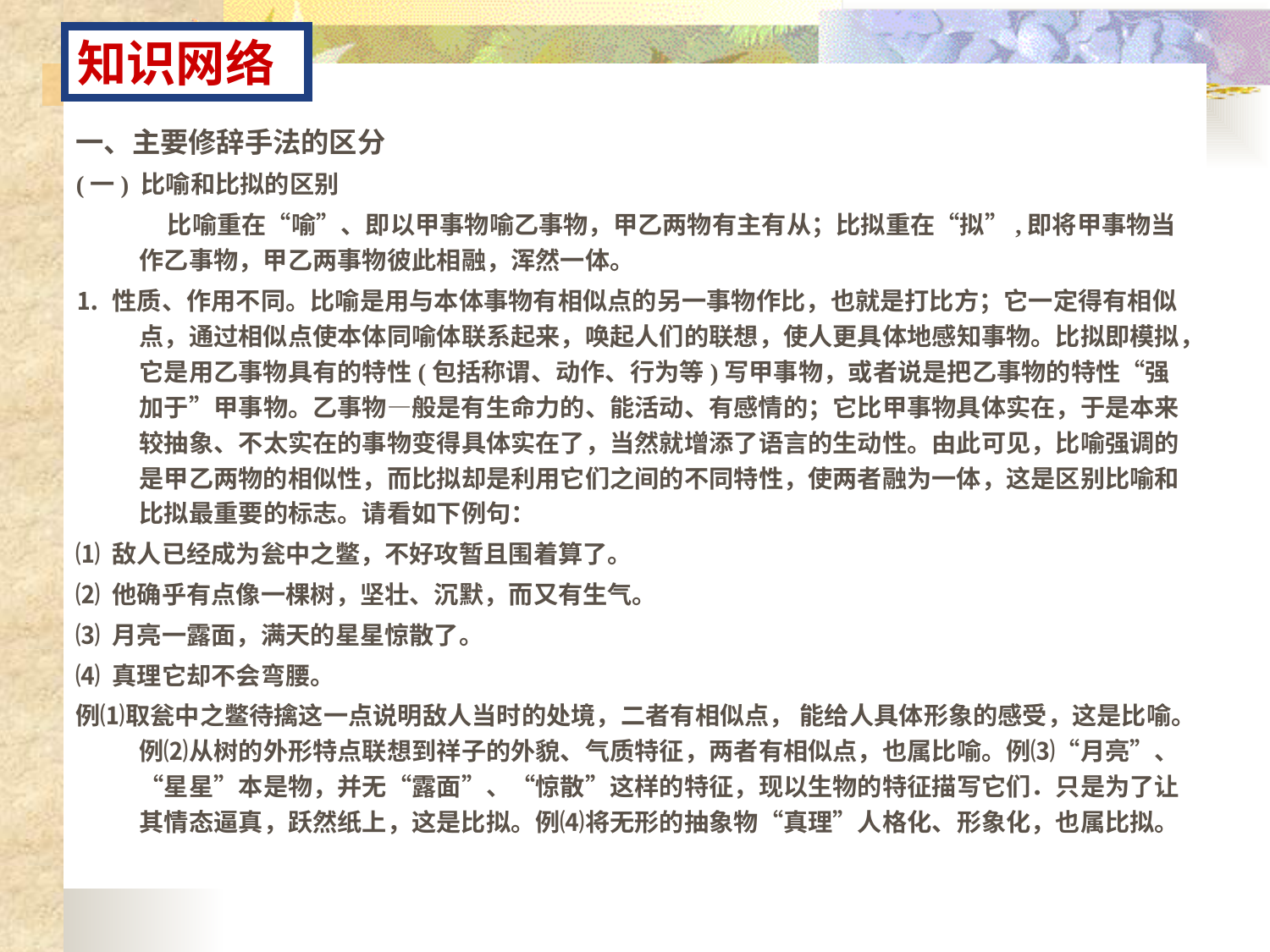

知识网络
# 一、主要修辞手法的区分
(一) 比喻和比拟的区别
               比喻重在“喻”、即以甲事物喻乙事物，甲乙两物有主有从；比拟重在“拟”,即将甲事物当作乙事物，甲乙两事物彼此相融，浑然一体。
⒈ 性质、作用不同。比喻是用与本体事物有相似点的另一事物作比，也就是打比方；它一定得有相似点，通过相似点使本体同喻体联系起来，唤起人们的联想，使人更具体地感知事物。比拟即模拟，它是用乙事物具有的特性(包括称谓、动作、行为等)写甲事物，或者说是把乙事物的特性“强加于”甲事物。乙事物—般是有生命力的、能活动、有感情的；它比甲事物具体实在，于是本来较抽象、不太实在的事物变得具体实在了，当然就增添了语言的生动性。由此可见，比喻强调的是甲乙两物的相似性，而比拟却是利用它们之间的不同特性，使两者融为一体，这是区别比喻和比拟最重要的标志。请看如下例句：
⑴ 敌人已经成为瓮中之鳖，不好攻暂且围着算了。
⑵ 他确乎有点像一棵树，坚壮、沉默，而又有生气。
⑶ 月亮一露面，满天的星星惊散了。
⑷ 真理它却不会弯腰。
例⑴取瓮中之鳖待擒这一点说明敌人当时的处境，二者有相似点， 能给人具体形象的感受，这是比喻。例⑵从树的外形特点联想到祥子的外貌、气质特征，两者有相似点，也属比喻。例⑶“月亮”、“星星”本是物，并无“露面”、“惊散”这样的特征，现以生物的特征描写它们．只是为了让其情态逼真，跃然纸上，这是比拟。例⑷将无形的抽象物“真理”人格化、形象化，也属比拟。